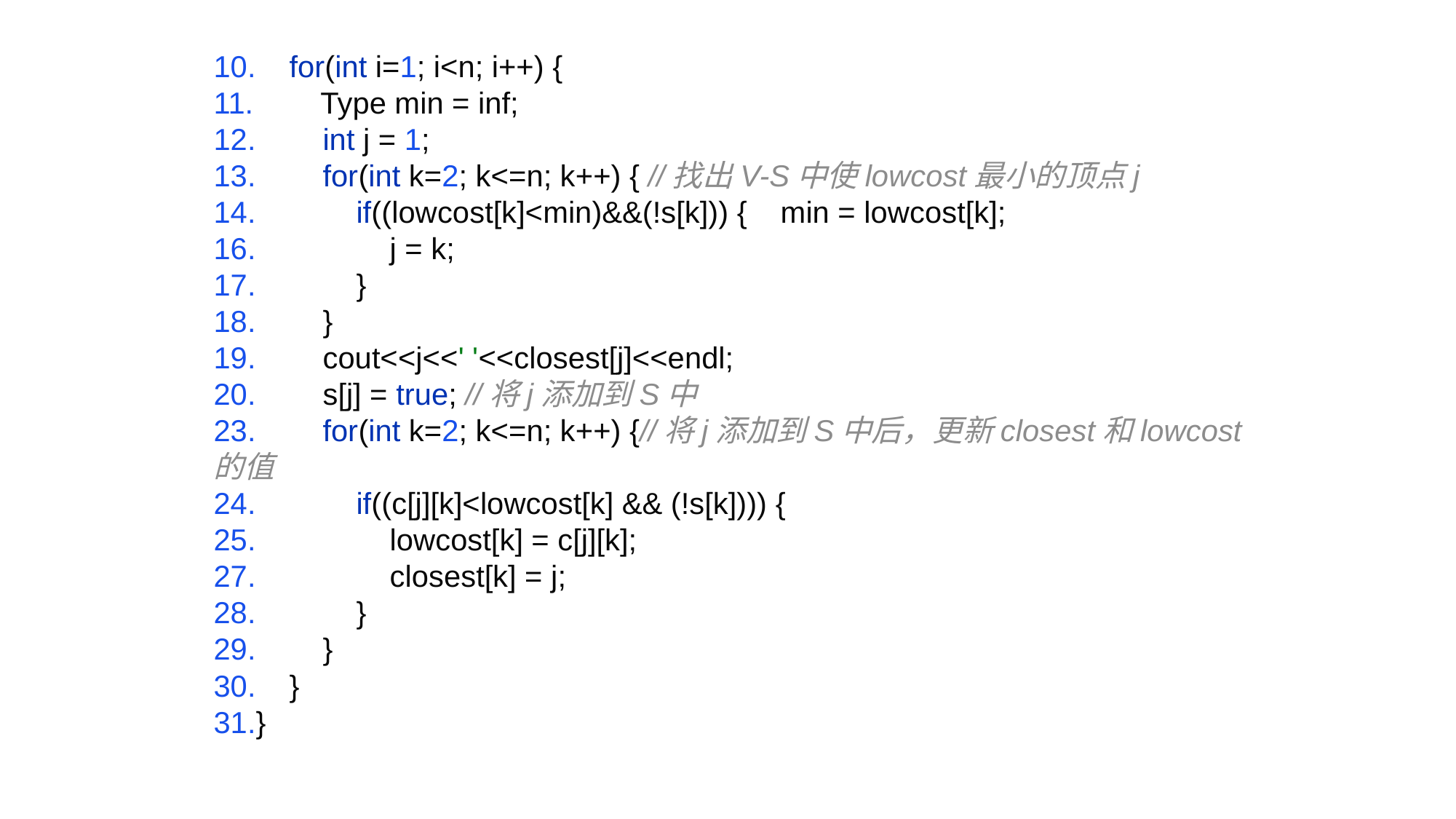

10.    for(int i=1; i<n; i++) {
11.        Type min = inf;
12.        int j = 1;
13.        for(int k=2; k<=n; k++) { //找出V-S中使lowcost最小的顶点j
14.            if((lowcost[k]<min)&&(!s[k])) {    min = lowcost[k];
16.                j = k;
17.            }
18.        }
19.        cout<<j<<' '<<closest[j]<<endl;
20.        s[j] = true; //将j添加到S中
23.        for(int k=2; k<=n; k++) {//将j添加到S中后，更新closest和lowcost的值
24.            if((c[j][k]<lowcost[k] && (!s[k]))) {
25.                lowcost[k] = c[j][k];
27.                closest[k] = j;
28.            }
29.        }
30.    }
31.}